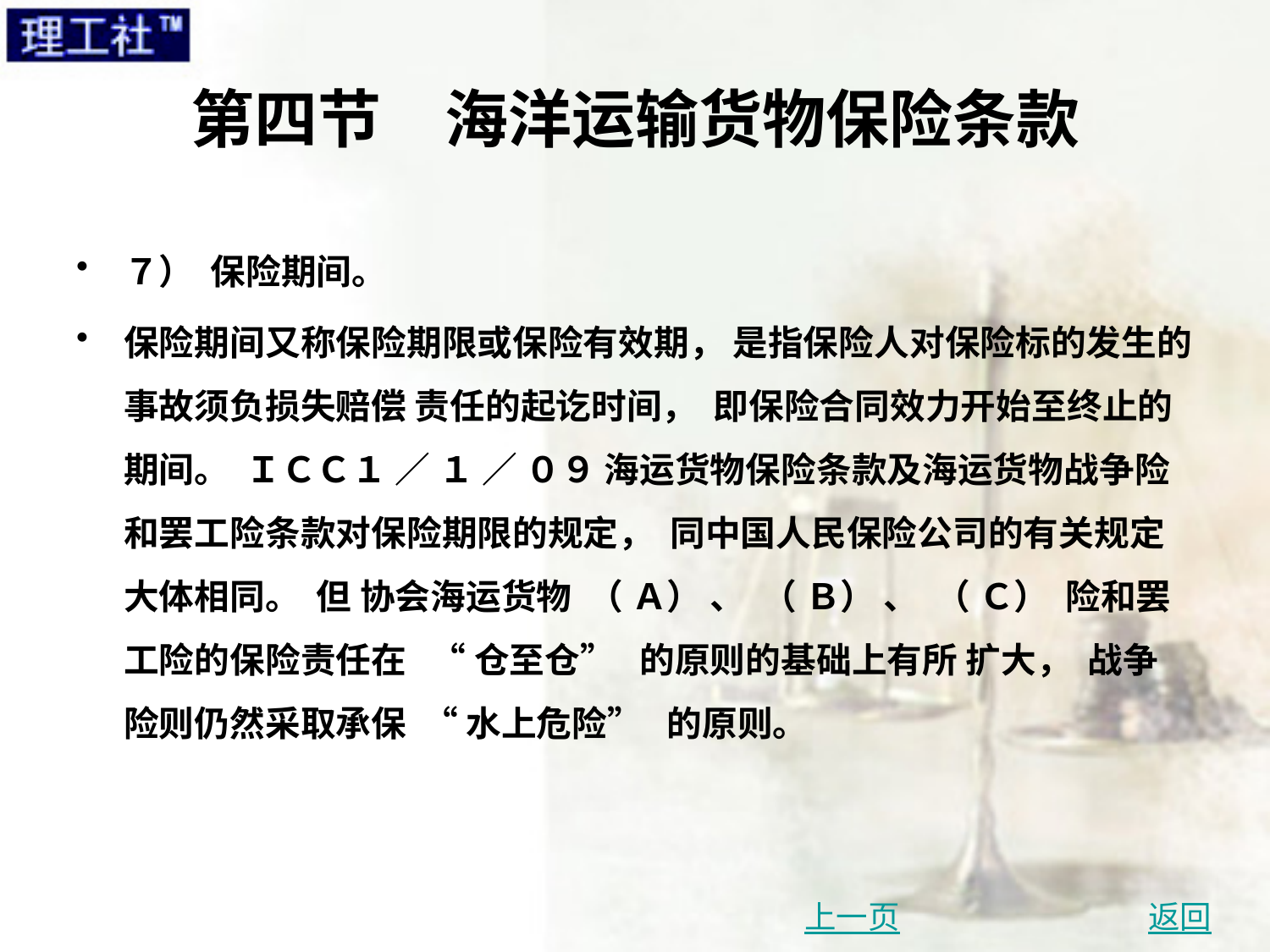

# 第四节　海洋运输货物保险条款
７）  保险期间。
保险期间又称保险期限或保险有效期， 是指保险人对保险标的发生的事故须负损失赔偿 责任的起讫时间，  即保险合同效力开始至终止的期间。  ＩＣＣ１ ／ １ ／ ０９ 海运货物保险条款及海运货物战争险和罢工险条款对保险期限的规定，  同中国人民保险公司的有关规定大体相同。  但 协会海运货物  （ Ａ） 、  （ Ｂ） 、  （ Ｃ）  险和罢工险的保险责任在   “ 仓至仓”   的原则的基础上有所 扩大，  战争险则仍然采取承保  “ 水上危险”   的原则。

上一页
返回